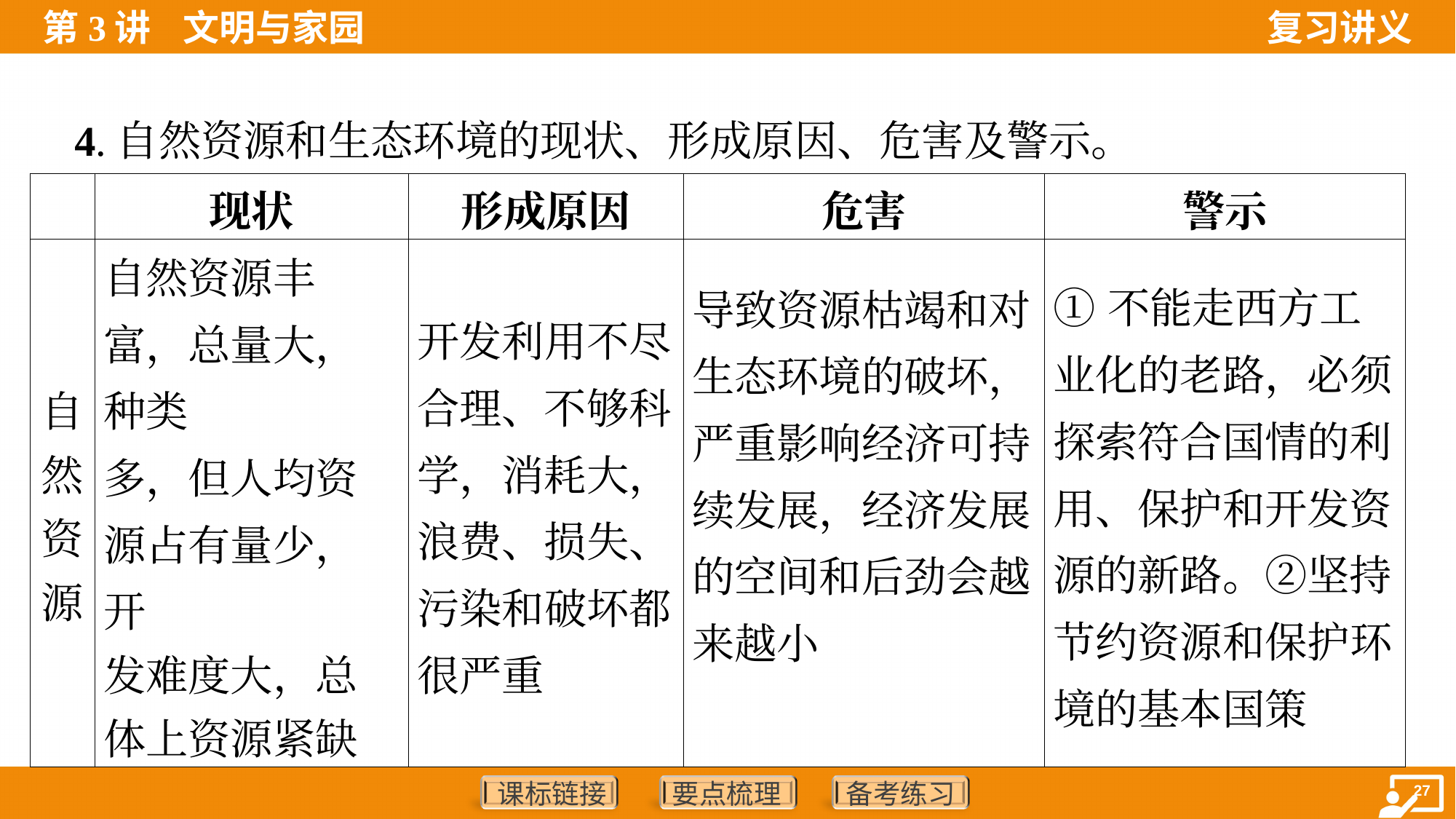

4.自然资源和生态环境的现状、形成原因、危害及警示。
|  | 现状 | 形成原因 | 危害 | 警示 |
| --- | --- | --- | --- | --- |
| 自然资源 | 自然资源丰富，总量大，种类 多，但人均资源占有量少，开 发难度大，总体上资源紧缺 | 开发利用不尽合理、不够科 学，消耗大，浪费、损失、污染和破坏都很严重 | 导致资源枯竭和对生态环境的破坏，严重影响经济可持续发展，经济发展的空间和后劲会越来越小 | ①不能走西方工业化的老路，必须探索符合国情的利用、保护和开发资源的新路。②坚持节约资源和保护环境的基本国策 |